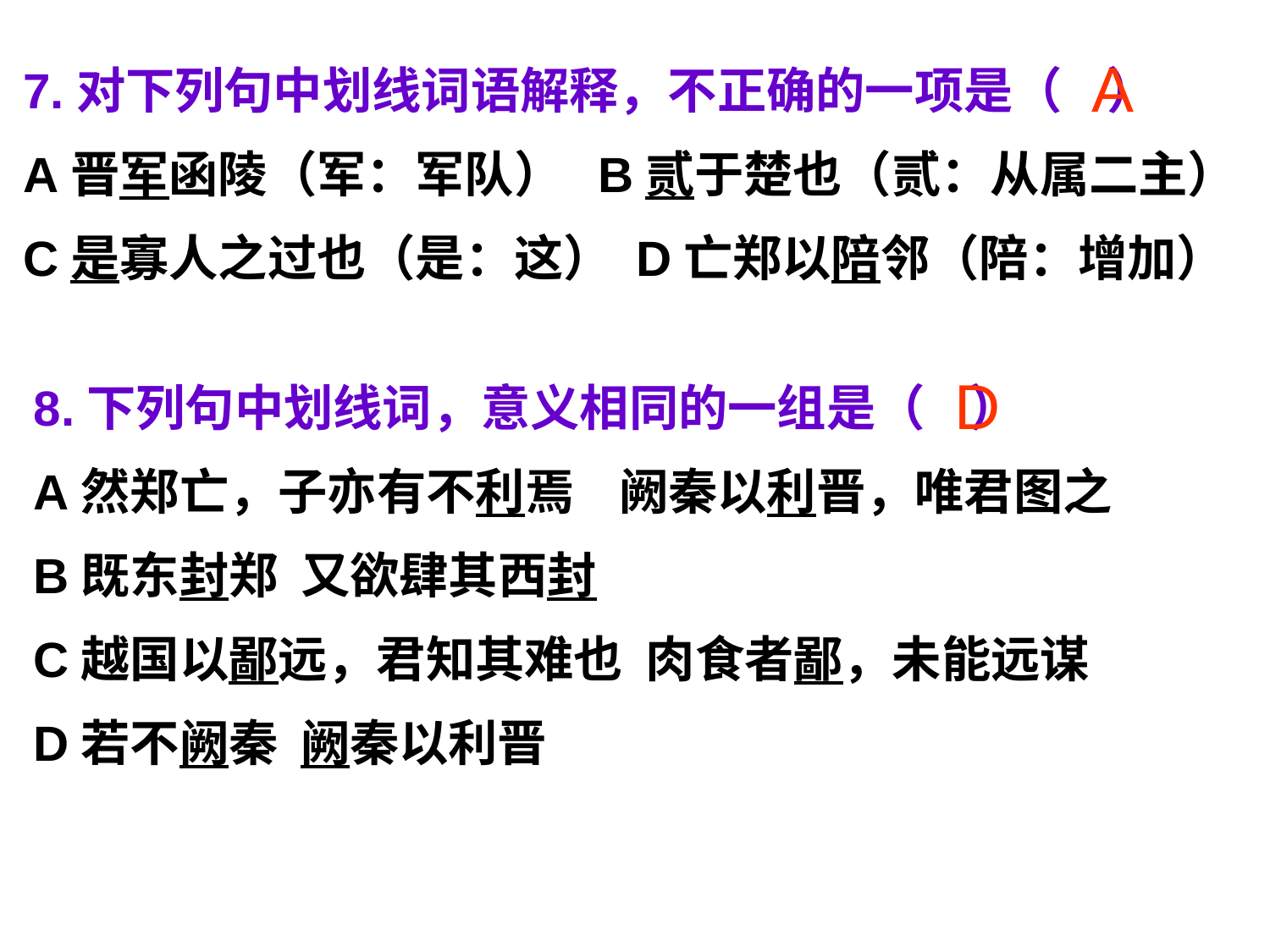

A
7.对下列句中划线词语解释，不正确的一项是（    ）
A晋军函陵（军：军队）  B贰于楚也（贰：从属二主）
C是寡人之过也（是：这） D亡郑以陪邻（陪：增加）
D
8.下列句中划线词，意义相同的一组是（    ）
A然郑亡，子亦有不利焉    阙秦以利晋，唯君图之
B既东封郑  又欲肆其西封
C越国以鄙远，君知其难也  肉食者鄙，未能远谋
D若不阙秦  阙秦以利晋